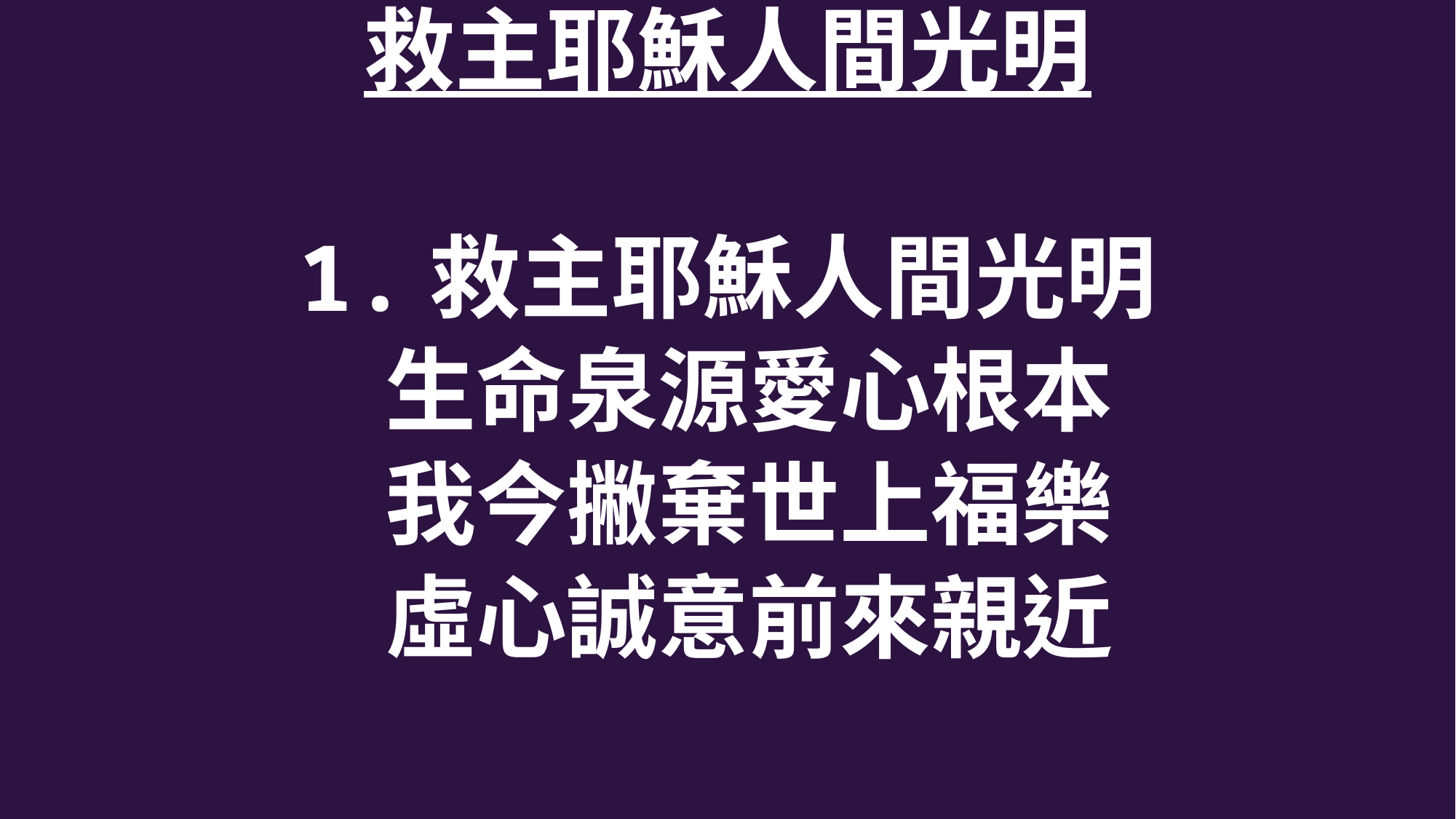

救主耶穌人間光明

1.救主耶穌人間光明
 生命泉源愛心根本
 我今撇棄世上福樂
 虛心誠意前來親近